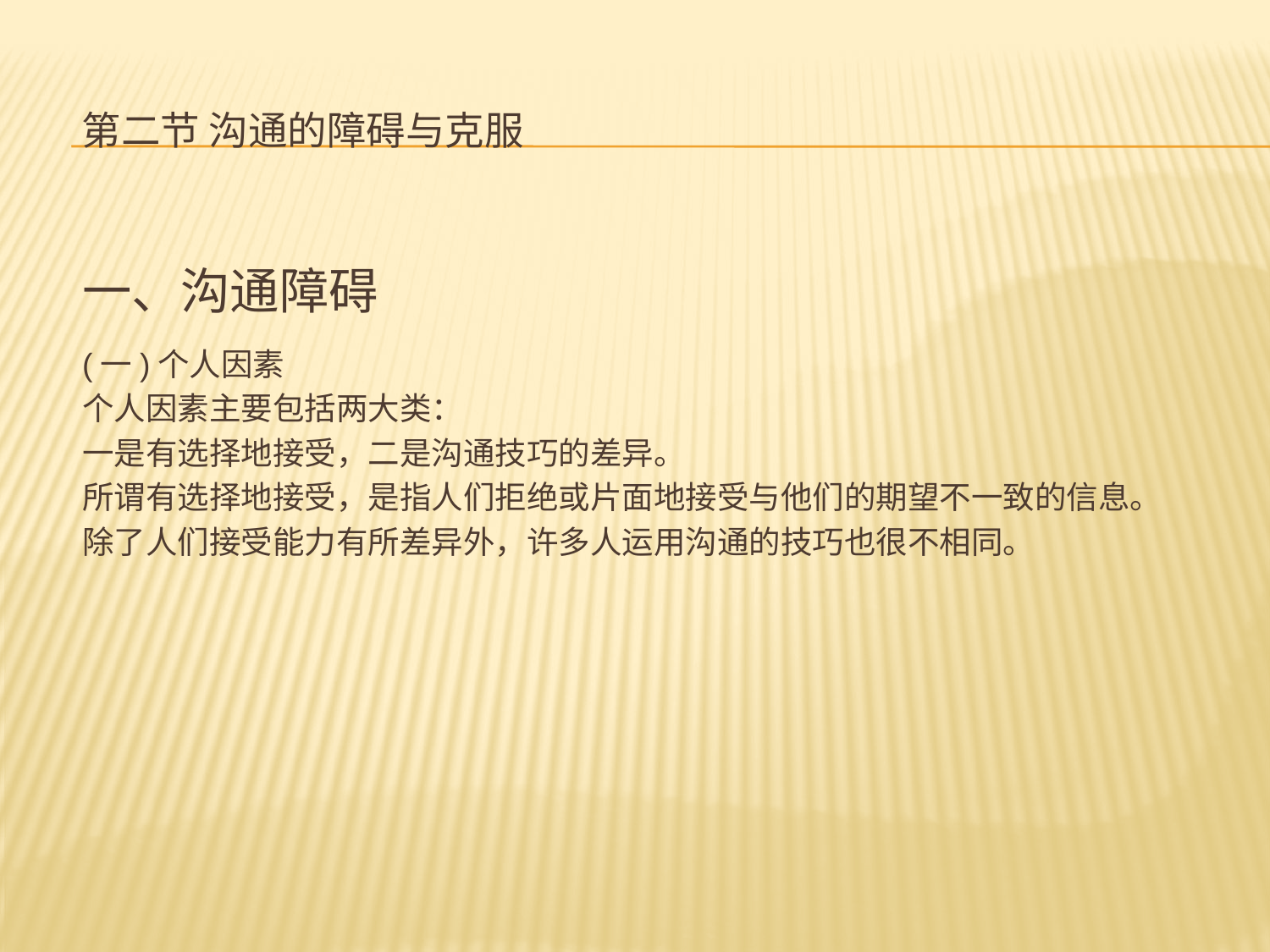

# 第二节 沟通的障碍与克服
一、沟通障碍
(一)个人因素
个人因素主要包括两大类：
一是有选择地接受，二是沟通技巧的差异。
所谓有选择地接受，是指人们拒绝或片面地接受与他们的期望不一致的信息。
除了人们接受能力有所差异外，许多人运用沟通的技巧也很不相同。